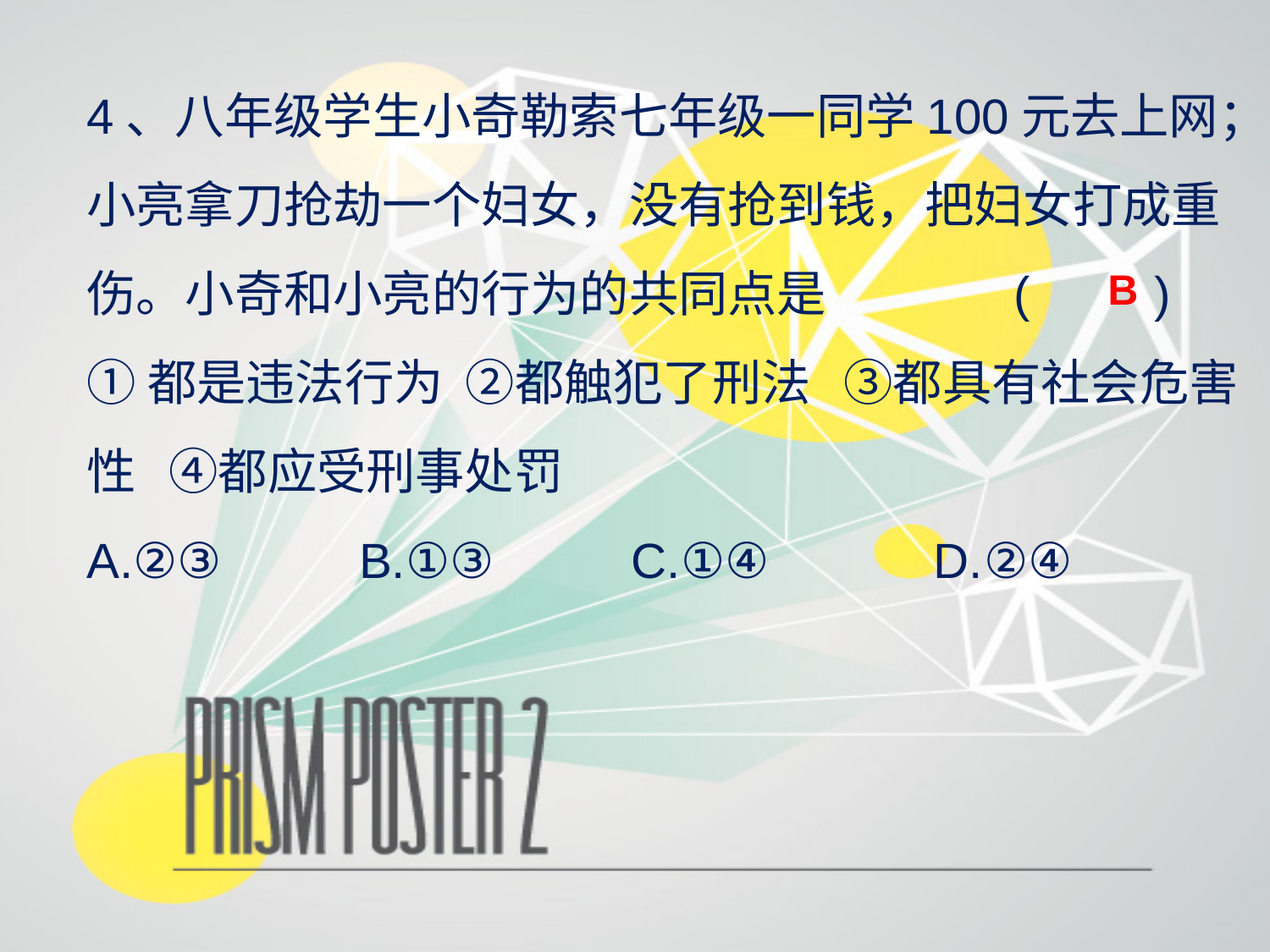

4、八年级学生小奇勒索七年级一同学100元去上网；小亮拿刀抢劫一个妇女，没有抢到钱，把妇女打成重伤。小奇和小亮的行为的共同点是                (         )
①都是违法行为  ②都触犯了刑法   ③都具有社会危害性   ④都应受刑事处罚
A.②③          B.①③          C.①④            D.②④

B